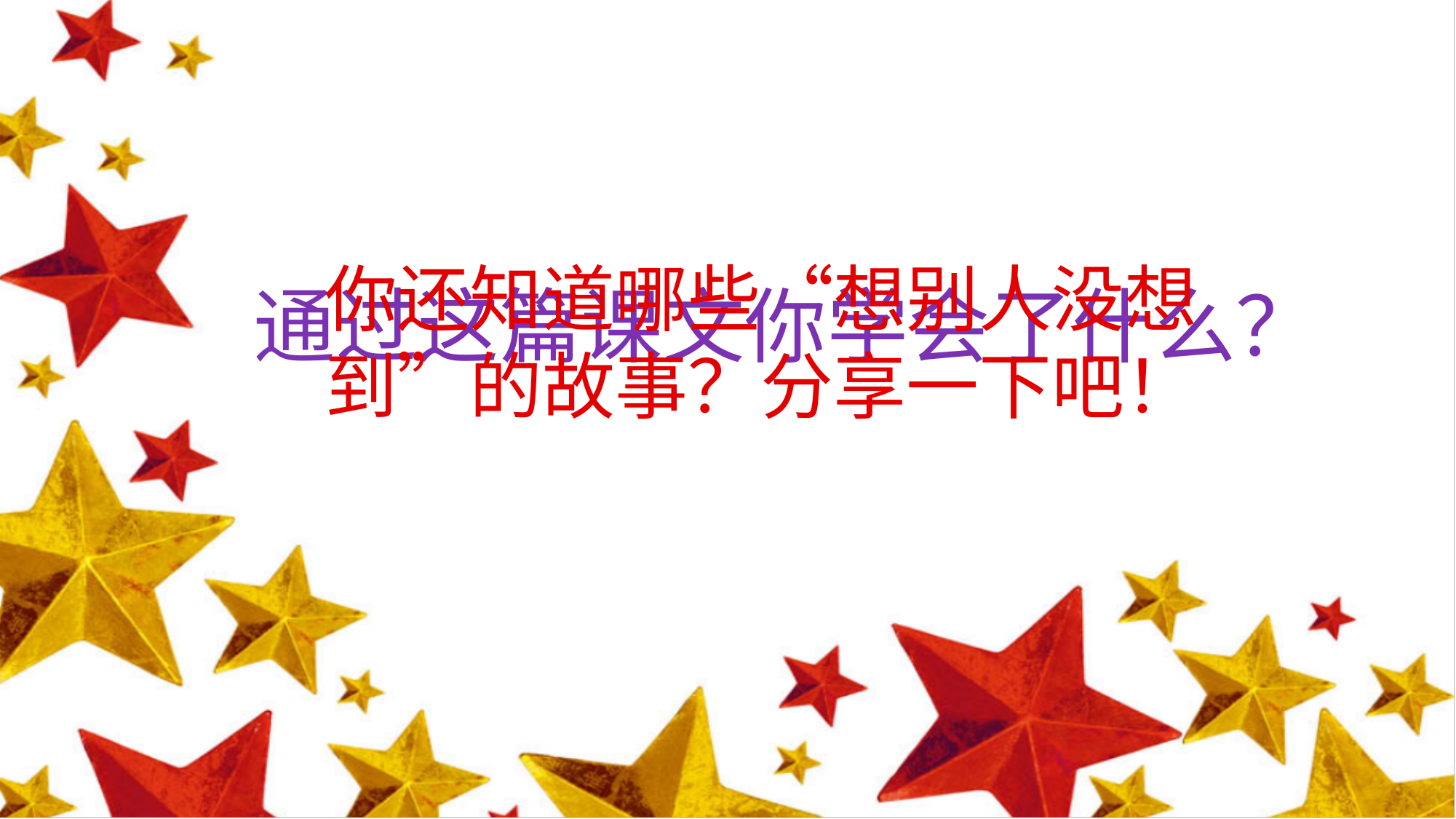

你还知道哪些“想别人没想到”的故事？分享一下吧！

通过这篇课文你学会了什么？